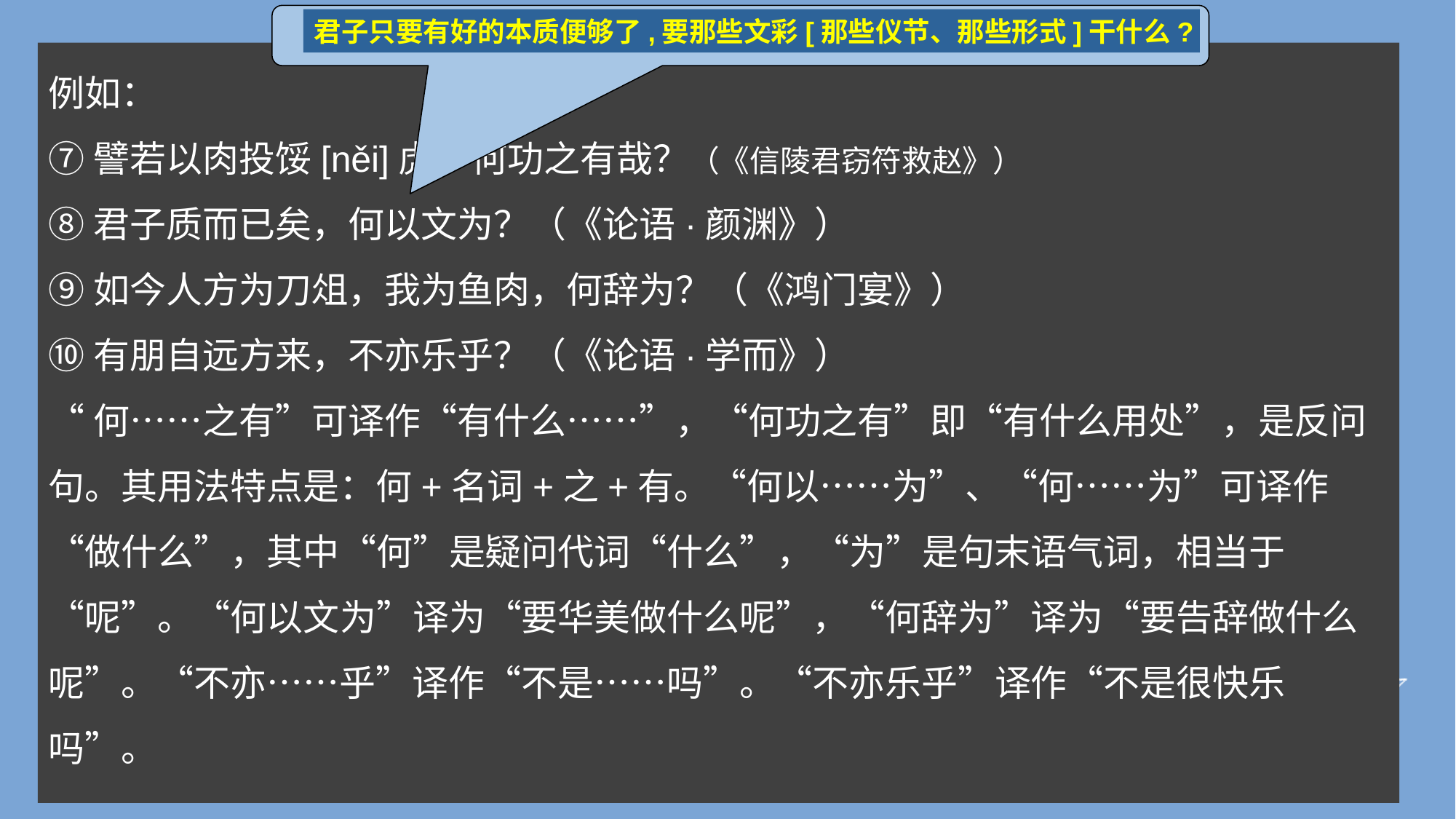

君子只要有好的本质便够了,要那些文彩[那些仪节、那些形式]干什么?
例如：
⑦譬若以肉投馁[něi]虎，何功之有哉？（《信陵君窃符救赵》）
⑧君子质而已矣，何以文为？（《论语·颜渊》）
⑨如今人方为刀俎，我为鱼肉，何辞为？（《鸿门宴》）
⑩有朋自远方来，不亦乐乎？（《论语·学而》）
“何……之有”可译作“有什么……”，“何功之有”即“有什么用处”，是反问句。其用法特点是：何+名词+之+有。“何以……为”、“何……为”可译作“做什么”，其中“何”是疑问代词“什么”，“为”是句末语气词，相当于“呢”。“何以文为”译为“要华美做什么呢”，“何辞为”译为“要告辞做什么呢”。“不亦……乎”译作“不是……吗”。“不亦乐乎”译作“不是很快乐吗”。